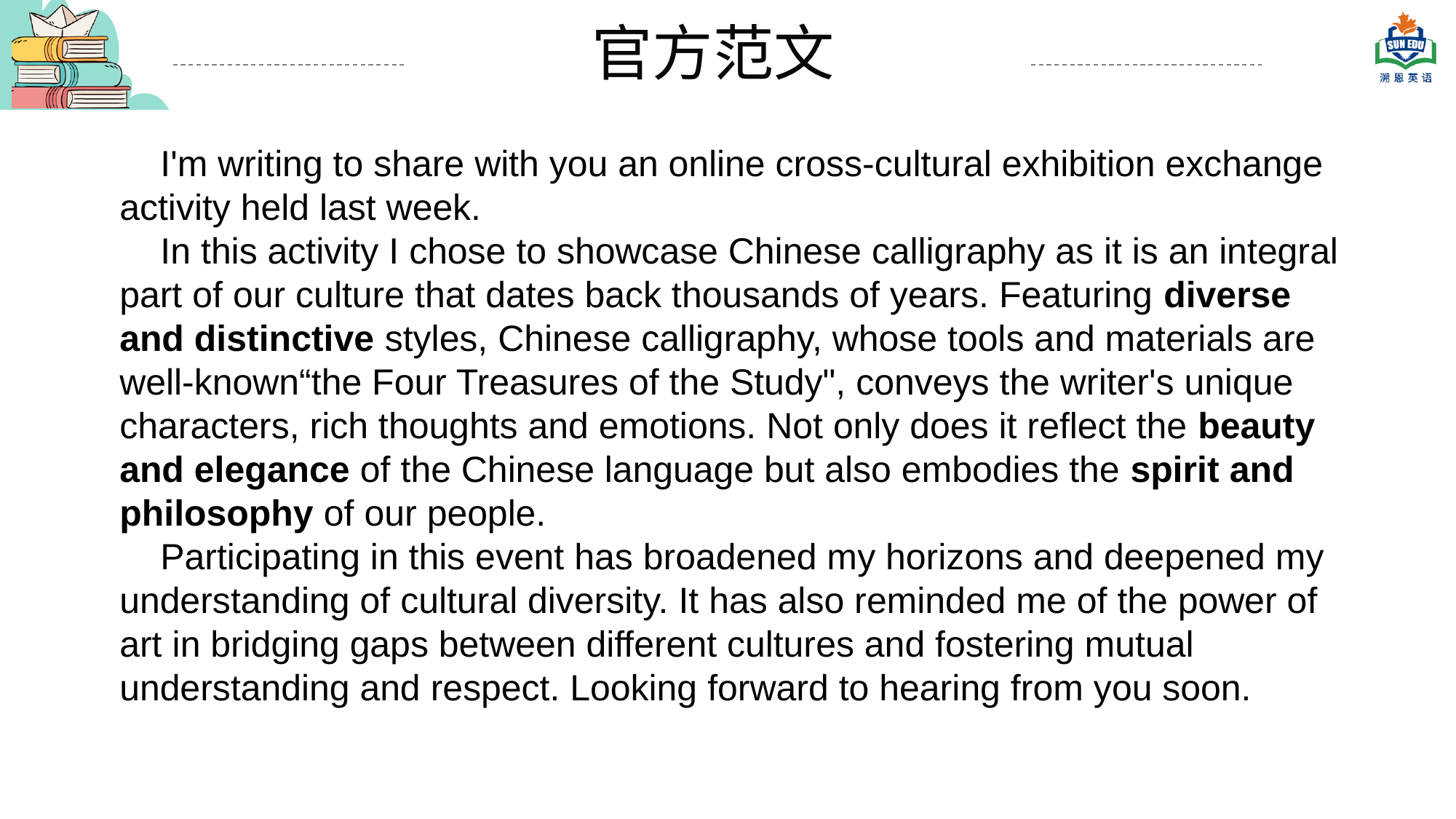

官方范文
    I'm writing to share with you an online cross-cultural exhibition exchange activity held last week.
    In this activity I chose to showcase Chinese calligraphy as it is an integral part of our culture that dates back thousands of years. Featuring diverse and distinctive styles, Chinese calligraphy, whose tools and materials are well-known“the Four Treasures of the Study", conveys the writer's unique characters, rich thoughts and emotions. Not only does it reflect the beauty and elegance of the Chinese language but also embodies the spirit and philosophy of our people.
    Participating in this event has broadened my horizons and deepened my understanding of cultural diversity. It has also reminded me of the power of art in bridging gaps between different cultures and fostering mutual understanding and respect. Looking forward to hearing from you soon.